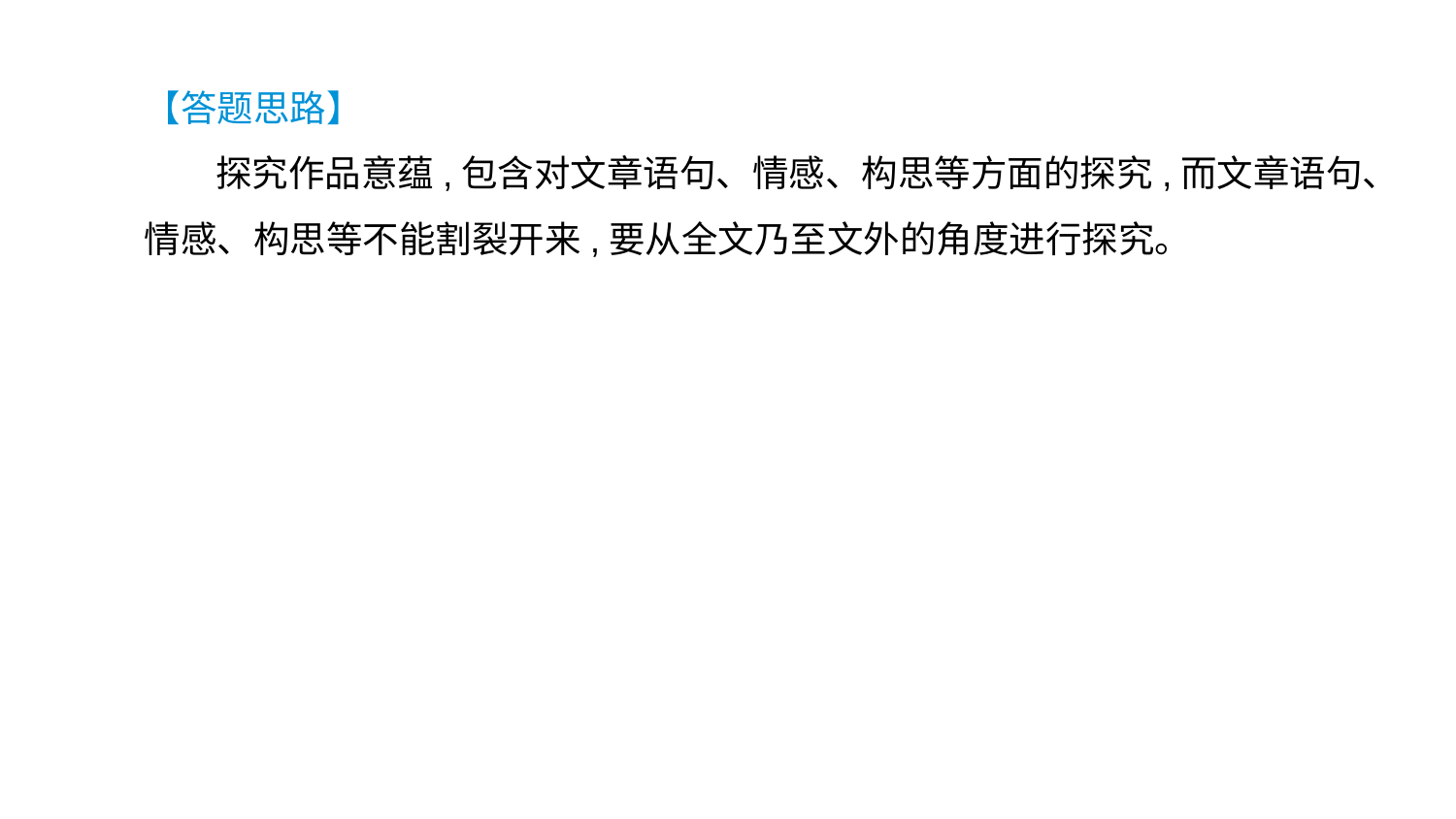

【答题思路】
探究作品意蕴,包含对文章语句、情感、构思等方面的探究,而文章语句、情感、构思等不能割裂开来,要从全文乃至文外的角度进行探究。